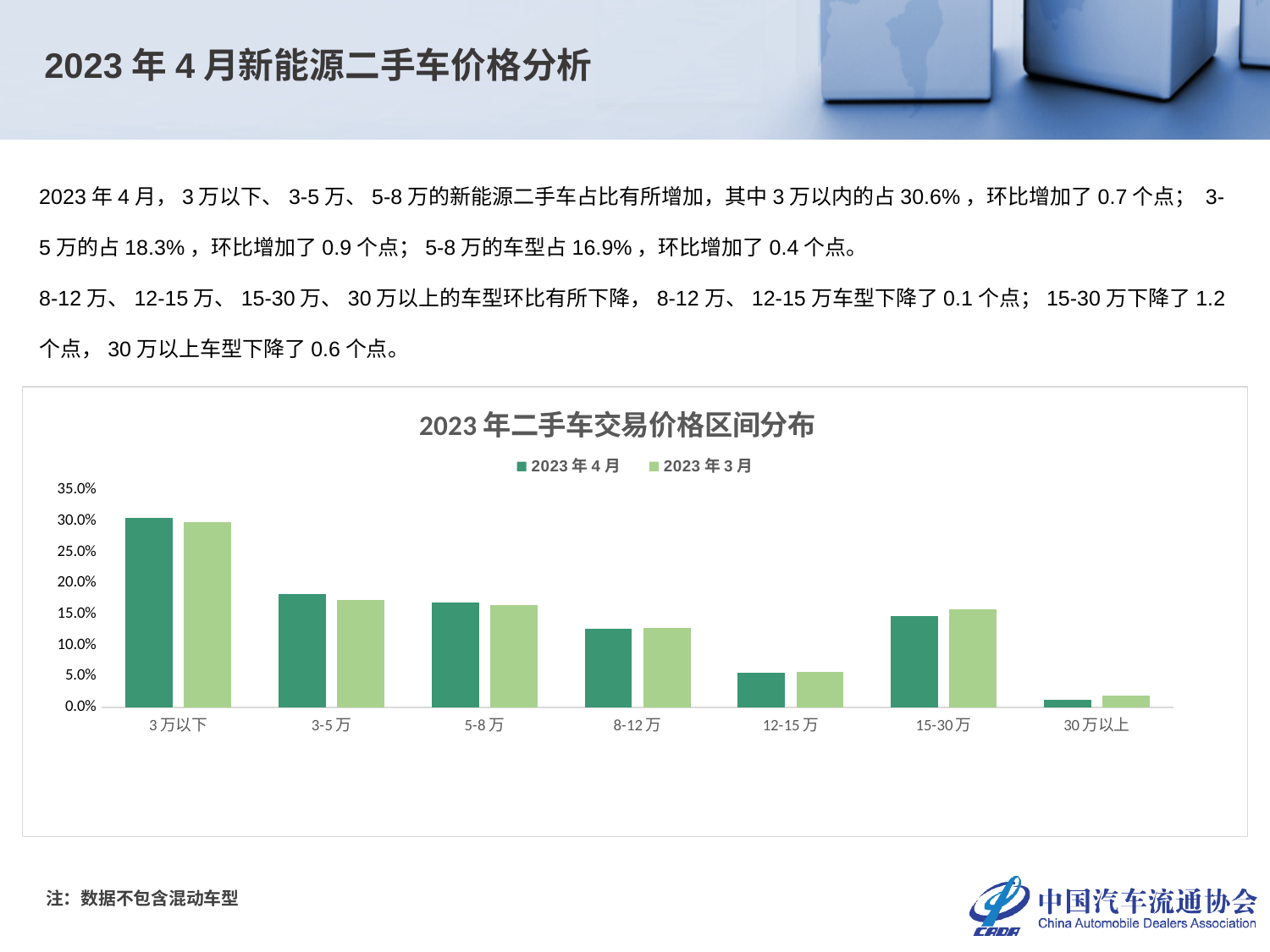

2023年4月新能源二手车价格分析
2023年4月，3万以下、3-5万、5-8万的新能源二手车占比有所增加，其中3万以内的占30.6%，环比增加了0.7个点； 3-5万的占18.3%，环比增加了0.9个点；5-8万的车型占16.9%，环比增加了0.4个点。
8-12万、12-15万、15-30万、30万以上的车型环比有所下降，8-12万、12-15万车型下降了0.1个点；15-30万下降了1.2个点，30万以上车型下降了0.6个点。

### Chart: 2023年二手车交易价格区间分布

| Category | 2023年4月 | 2023年3月 |
|---|---|---|
| 3万以下 | 0.3057101956418005 | 0.2985105502689284 |
| 3-5万 | 0.18251948465086687 | 0.173286443249207 |
| 5-8万 | 0.16947669794814696 | 0.1650806785270997 |
| 8-12万 | 0.12732622872594243 | 0.12880981933526411 |
| 12-15万 | 0.05559090186098298 | 0.05688870500620604 |
| 15-30万 | 0.14681087959281056 | 0.15880568197490003 |
| 30万以上 | 0.012565611579449657 | 0.018618121638394703 |
注：数据不包含混动车型